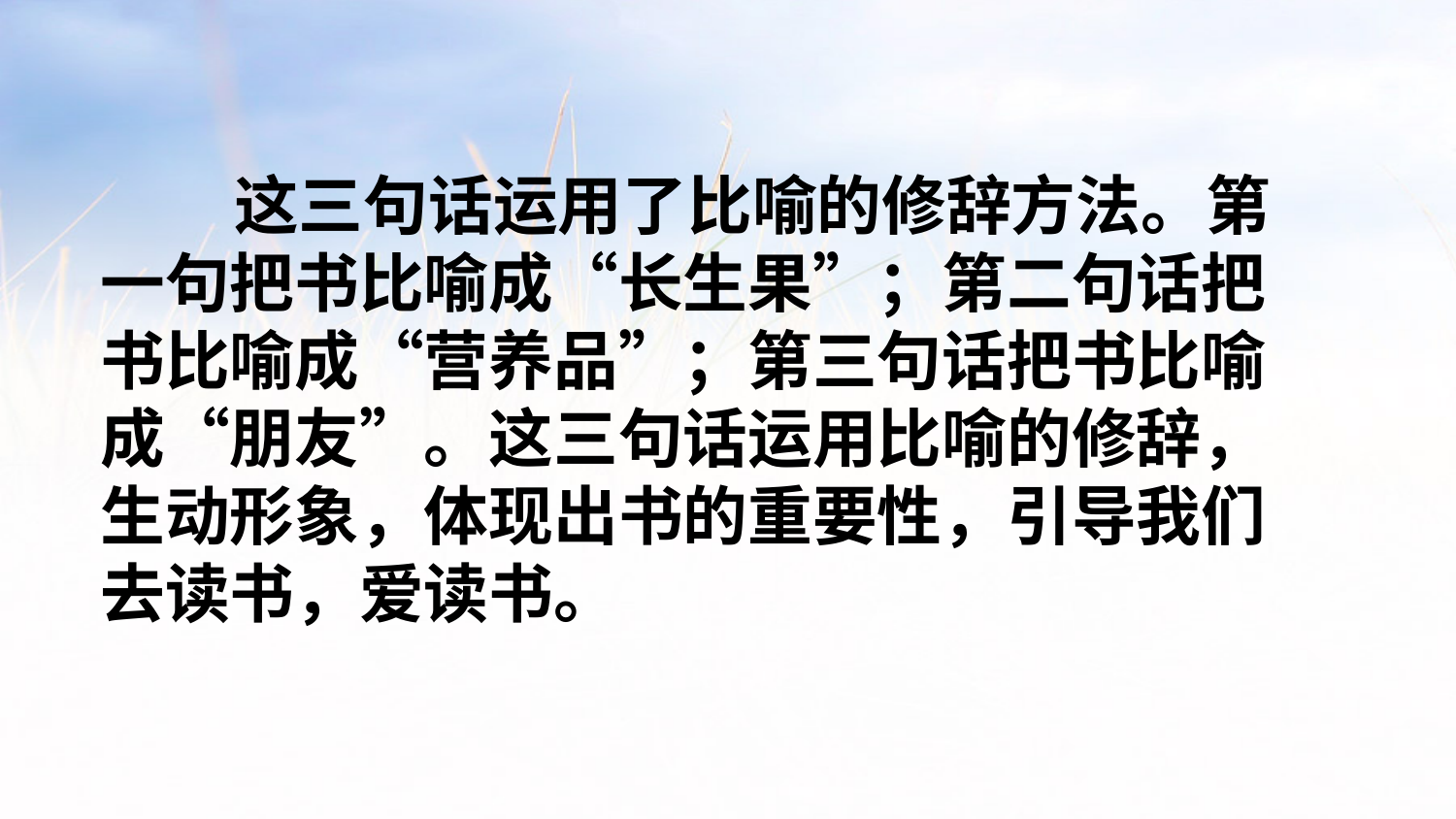

这三句话运用了比喻的修辞方法。第一句把书比喻成“长生果”；第二句话把书比喻成“营养品”；第三句话把书比喻成“朋友”。这三句话运用比喻的修辞，生动形象，体现出书的重要性，引导我们去读书，爱读书。